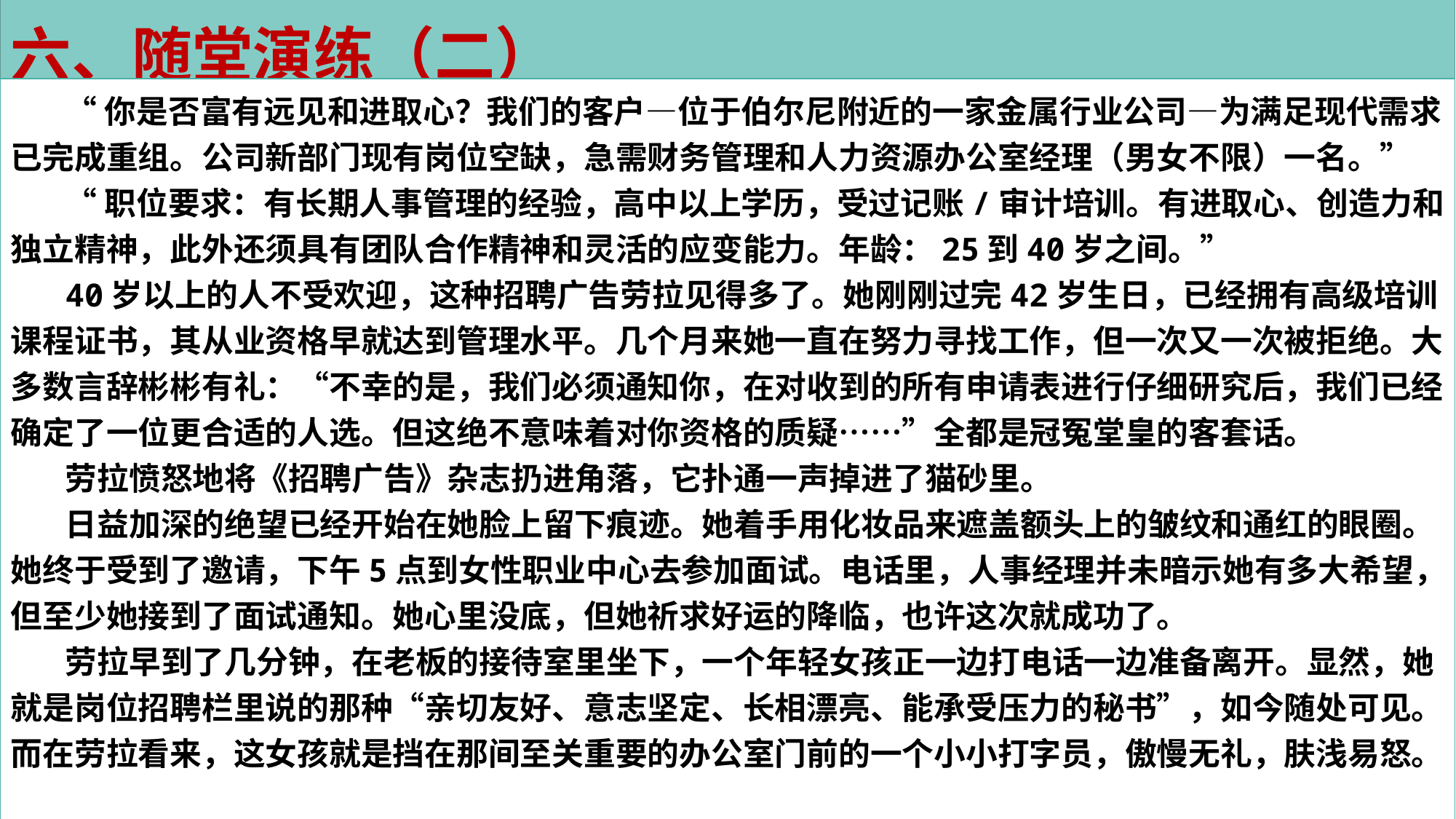

六、随堂演练（二）
“你是否富有远见和进取心？我们的客户—位于伯尔尼附近的一家金属行业公司—为满足现代需求已完成重组。公司新部门现有岗位空缺，急需财务管理和人力资源办公室经理（男女不限）一名。”
“职位要求：有长期人事管理的经验，高中以上学历，受过记账/审计培训。有进取心、创造力和独立精神，此外还须具有团队合作精神和灵活的应变能力。年龄：25到40岁之间。”
40岁以上的人不受欢迎，这种招聘广告劳拉见得多了。她刚刚过完42岁生日，已经拥有高级培训课程证书，其从业资格早就达到管理水平。几个月来她一直在努力寻找工作，但一次又一次被拒绝。大多数言辞彬彬有礼：“不幸的是，我们必须通知你，在对收到的所有申请表进行仔细研究后，我们已经确定了一位更合适的人选。但这绝不意味着对你资格的质疑……”全都是冠冤堂皇的客套话。
劳拉愤怒地将《招聘广告》杂志扔进角落，它扑通一声掉进了猫砂里。
日益加深的绝望已经开始在她脸上留下痕迹。她着手用化妆品来遮盖额头上的皱纹和通红的眼圈。她终于受到了邀请，下午5点到女性职业中心去参加面试。电话里，人事经理并未暗示她有多大希望，但至少她接到了面试通知。她心里没底，但她祈求好运的降临，也许这次就成功了。
劳拉早到了几分钟，在老板的接待室里坐下，一个年轻女孩正一边打电话一边准备离开。显然，她就是岗位招聘栏里说的那种“亲切友好、意志坚定、长相漂亮、能承受压力的秘书”，如今随处可见。而在劳拉看来，这女孩就是挡在那间至关重要的办公室门前的一个小小打字员，傲慢无礼，肤浅易怒。